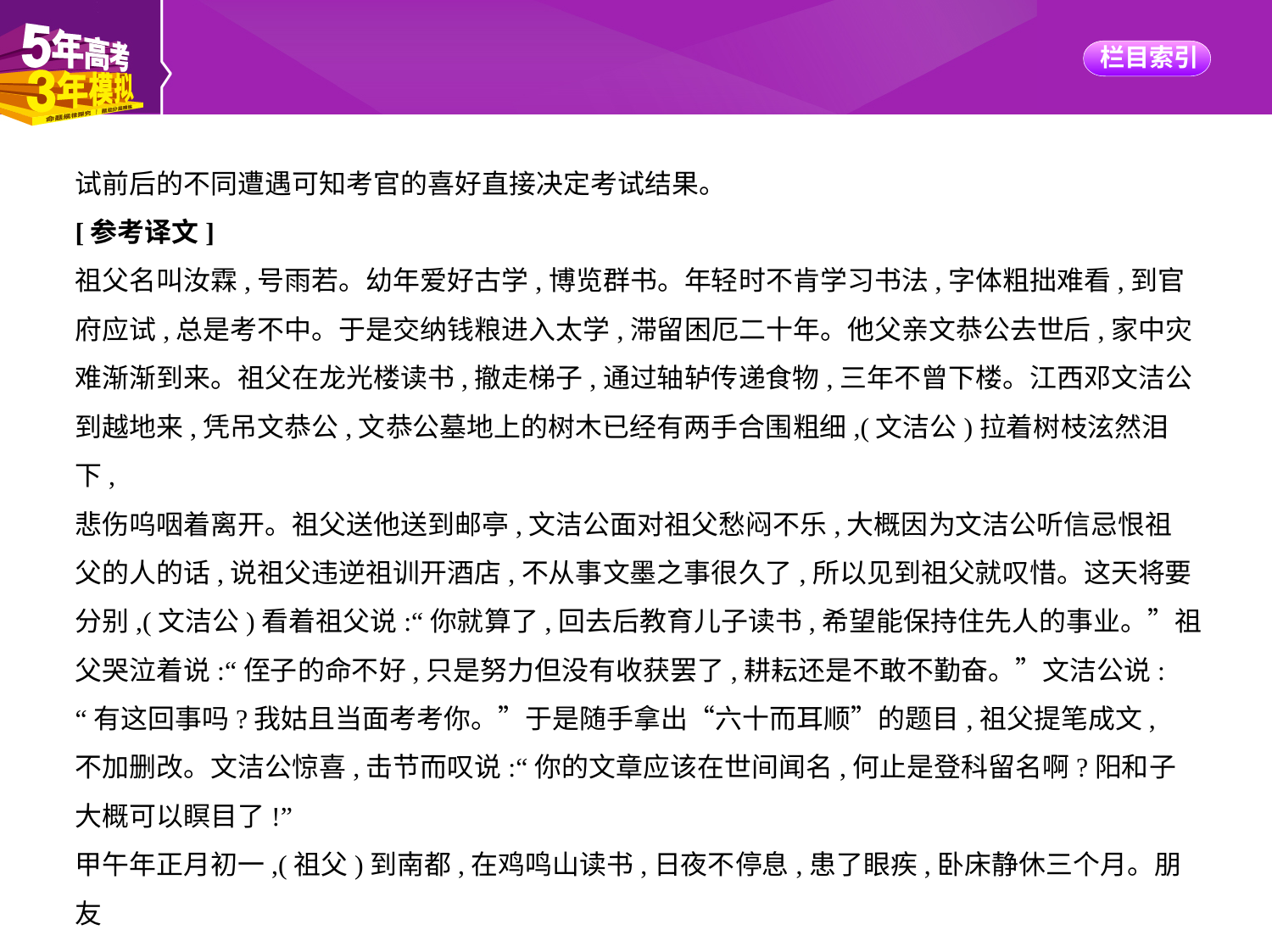

试前后的不同遭遇可知考官的喜好直接决定考试结果。
[参考译文]
祖父名叫汝霖,号雨若。幼年爱好古学,博览群书。年轻时不肯学习书法,字体粗拙难看,到官
府应试,总是考不中。于是交纳钱粮进入太学,滞留困厄二十年。他父亲文恭公去世后,家中灾
难渐渐到来。祖父在龙光楼读书,撤走梯子,通过轴轳传递食物,三年不曾下楼。江西邓文洁公
到越地来,凭吊文恭公,文恭公墓地上的树木已经有两手合围粗细,(文洁公)拉着树枝泫然泪下,
悲伤呜咽着离开。祖父送他送到邮亭,文洁公面对祖父愁闷不乐,大概因为文洁公听信忌恨祖
父的人的话,说祖父违逆祖训开酒店,不从事文墨之事很久了,所以见到祖父就叹惜。这天将要
分别,(文洁公)看着祖父说:“你就算了,回去后教育儿子读书,希望能保持住先人的事业。”祖
父哭泣着说:“侄子的命不好,只是努力但没有收获罢了,耕耘还是不敢不勤奋。”文洁公说:
“有这回事吗?我姑且当面考考你。”于是随手拿出“六十而耳顺”的题目,祖父提笔成文,
不加删改。文洁公惊喜,击节而叹说:“你的文章应该在世间闻名,何止是登科留名啊?阳和子
大概可以瞑目了!”
甲午年正月初一,(祖父)到南都,在鸡鸣山读书,日夜不停息,患了眼疾,卧床静休三个月。朋友